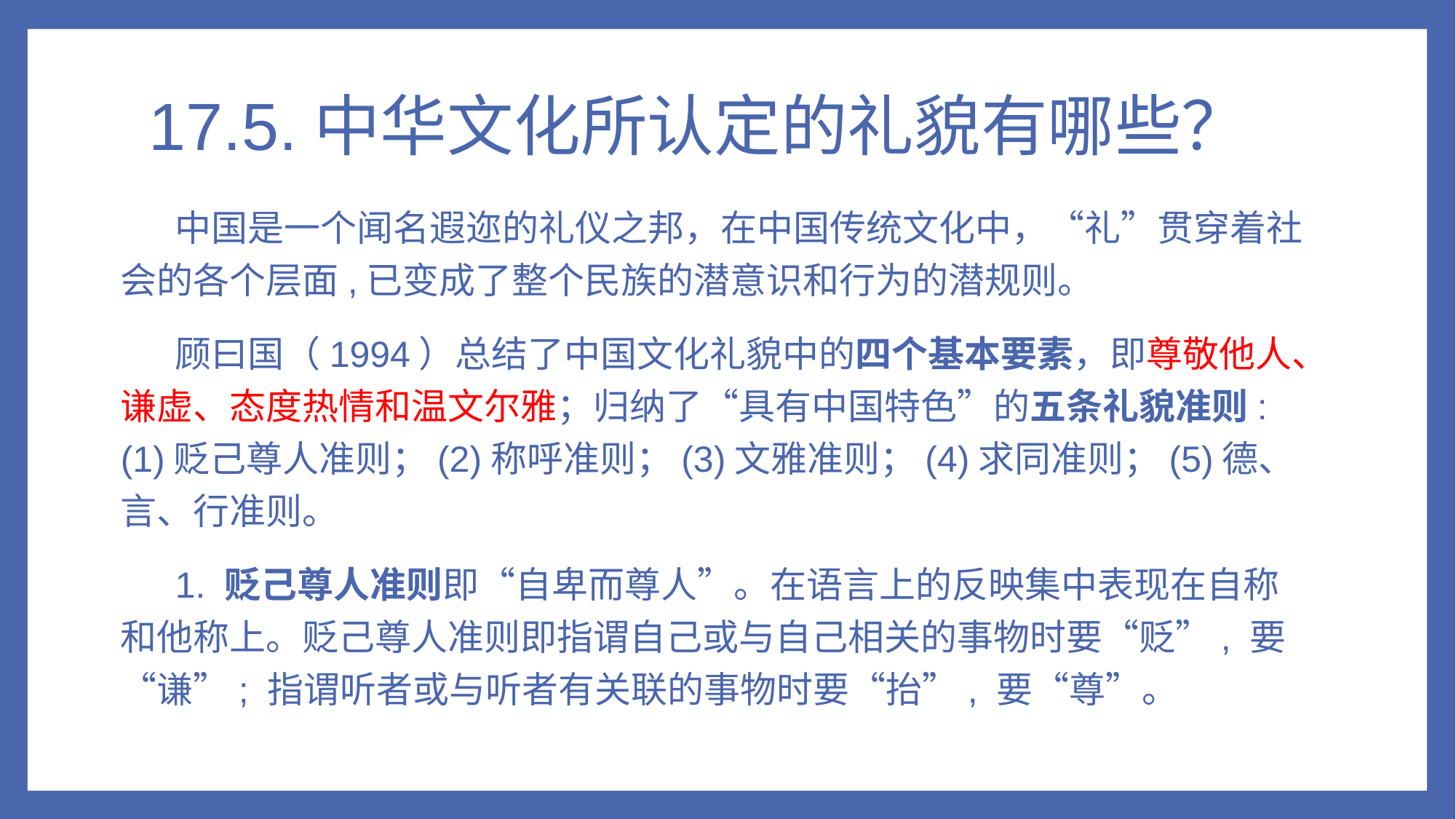

# 17.5.中华文化所认定的礼貌有哪些？
中国是一个闻名遐迩的礼仪之邦，在中国传统文化中，“礼”贯穿着社会的各个层面,已变成了整个民族的潜意识和行为的潜规则。
顾曰国（1994）总结了中国文化礼貌中的四个基本要素，即尊敬他人、谦虚、态度热情和温文尔雅；归纳了“具有中国特色”的五条礼貌准则:(1)贬己尊人准则；(2)称呼准则；(3)文雅准则；(4)求同准则；(5)德、言、行准则。
1. 贬己尊人准则即“自卑而尊人”。在语言上的反映集中表现在自称和他称上。贬己尊人准则即指谓自己或与自己相关的事物时要“贬”, 要“谦”; 指谓听者或与听者有关联的事物时要“抬”, 要“尊”。